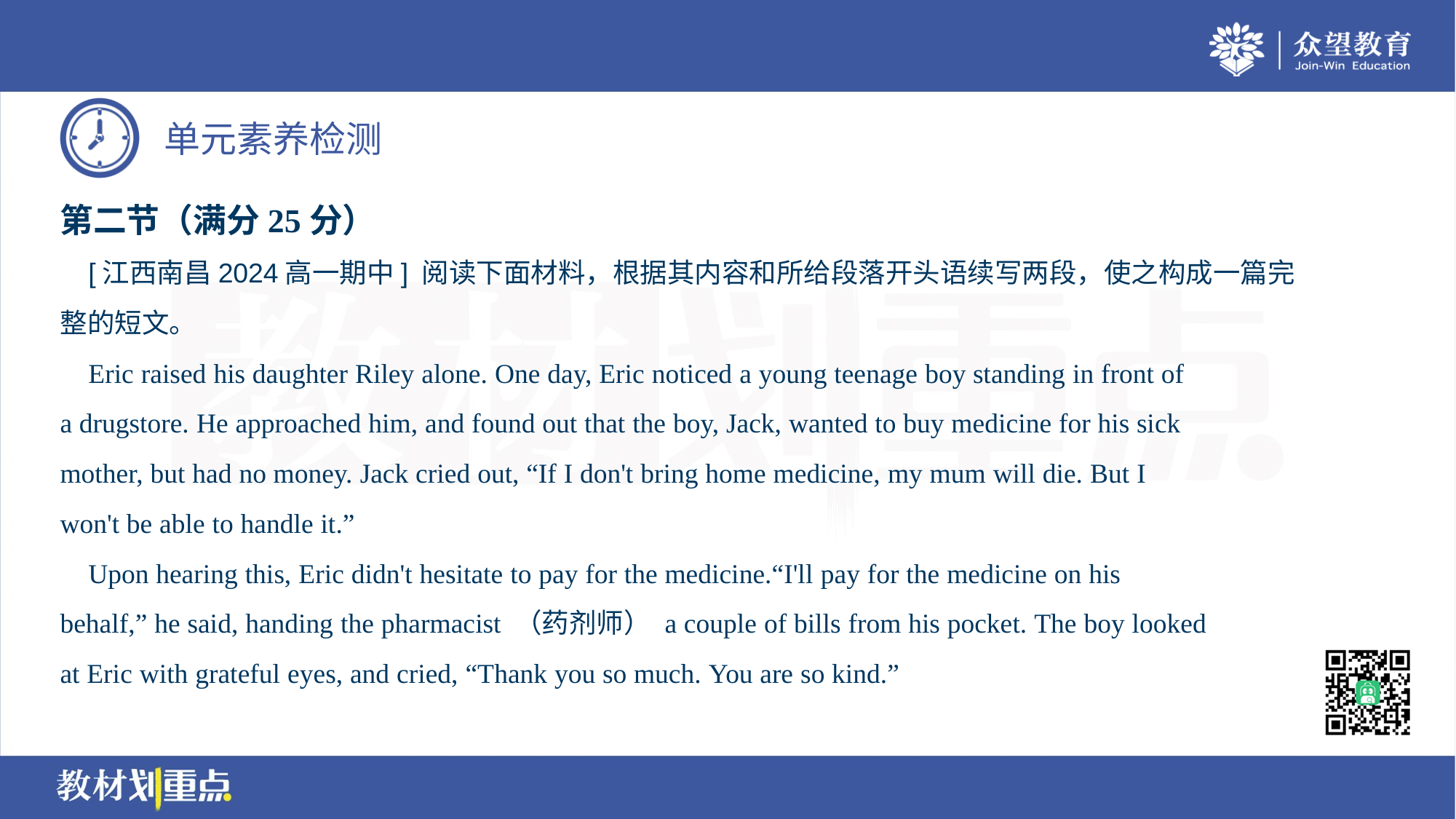

第二节（满分25分）
    [江西南昌2024高一期中] 阅读下面材料，根据其内容和所给段落开头语续写两段，使之构成一篇完
整的短文。
    Eric raised his daughter Riley alone. One day, Eric noticed a young teenage boy standing in front of
a drugstore. He approached him, and found out that the boy, Jack, wanted to buy medicine for his sick
mother, but had no money. Jack cried out, “If I don't bring home medicine, my mum will die. But I
won't be able to handle it.”
    Upon hearing this, Eric didn't hesitate to pay for the medicine.“I'll pay for the medicine on his
behalf,” he said, handing the pharmacist （药剂师） a couple of bills from his pocket. The boy looked
at Eric with grateful eyes, and cried, “Thank you so much. You are so kind.”